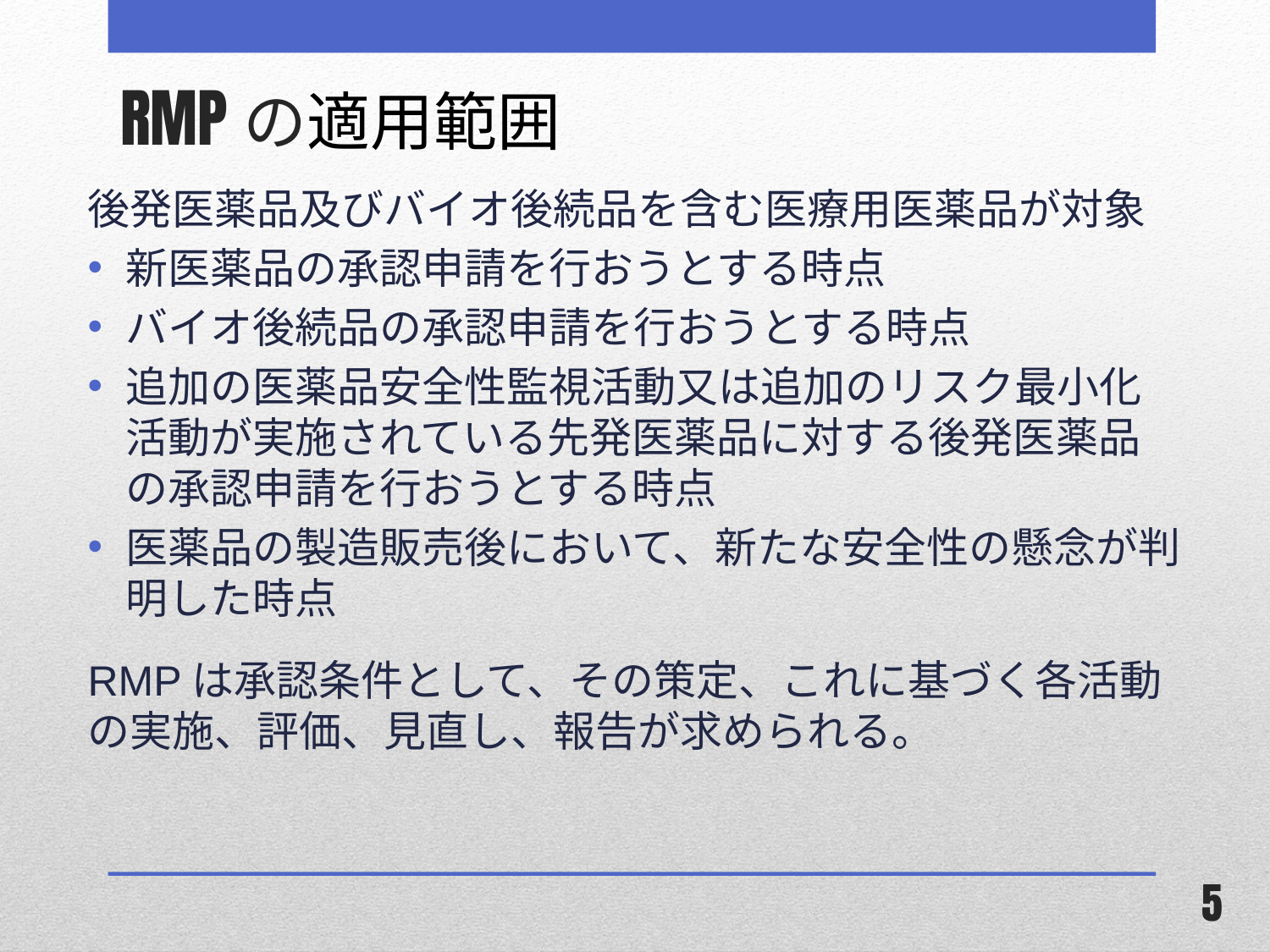

RMPの適用範囲
後発医薬品及びバイオ後続品を含む医療用医薬品が対象
新医薬品の承認申請を行おうとする時点
バイオ後続品の承認申請を行おうとする時点
追加の医薬品安全性監視活動又は追加のリスク最小化活動が実施されている先発医薬品に対する後発医薬品の承認申請を行おうとする時点
医薬品の製造販売後において、新たな安全性の懸念が判明した時点
RMPは承認条件として、その策定、これに基づく各活動の実施、評価、見直し、報告が求められる。
5